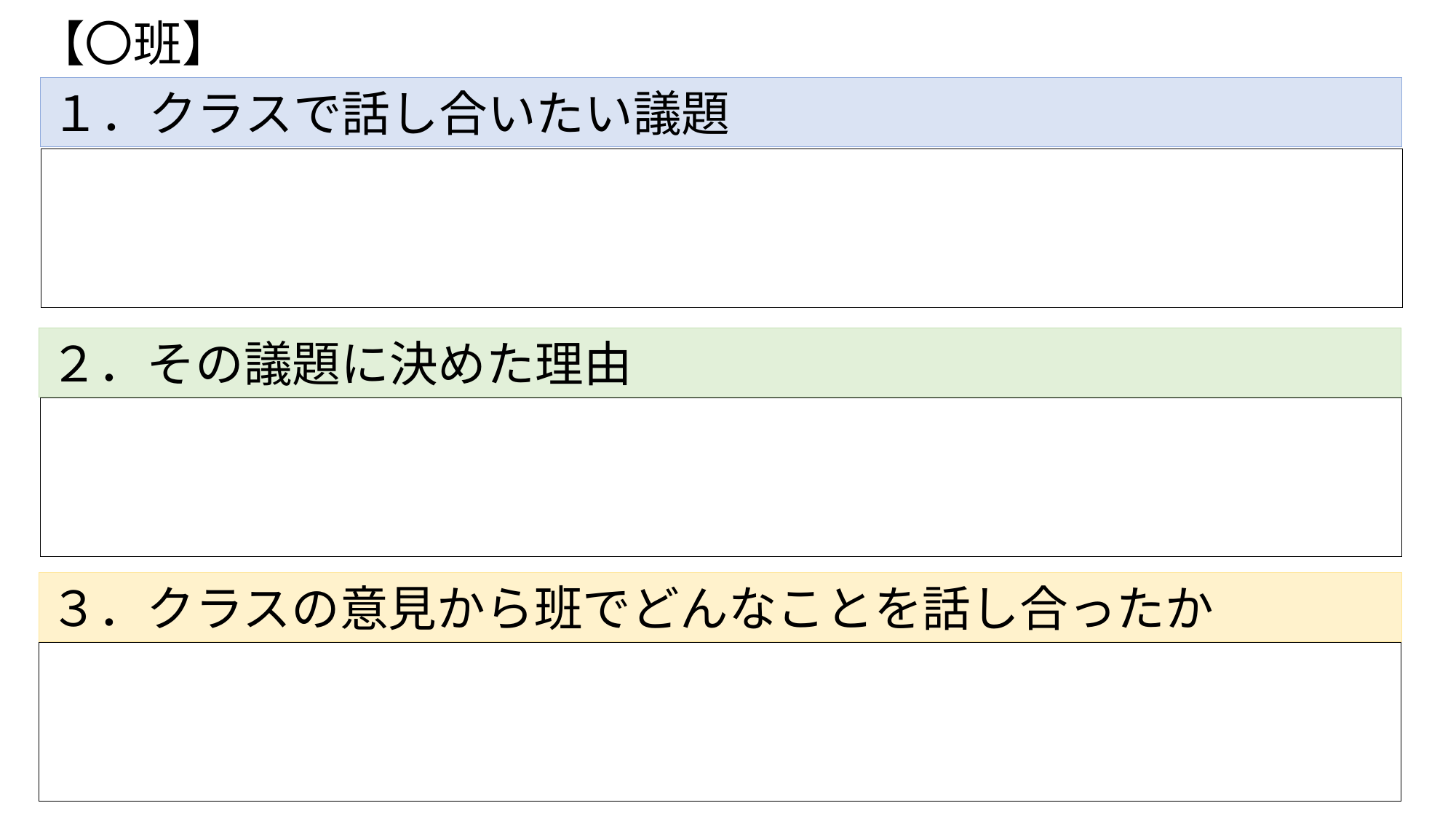

【〇班】
１．クラスで話し合いたい議題

２．その議題に決めた理由

３．クラスの意見から班でどんなことを話し合ったか
​